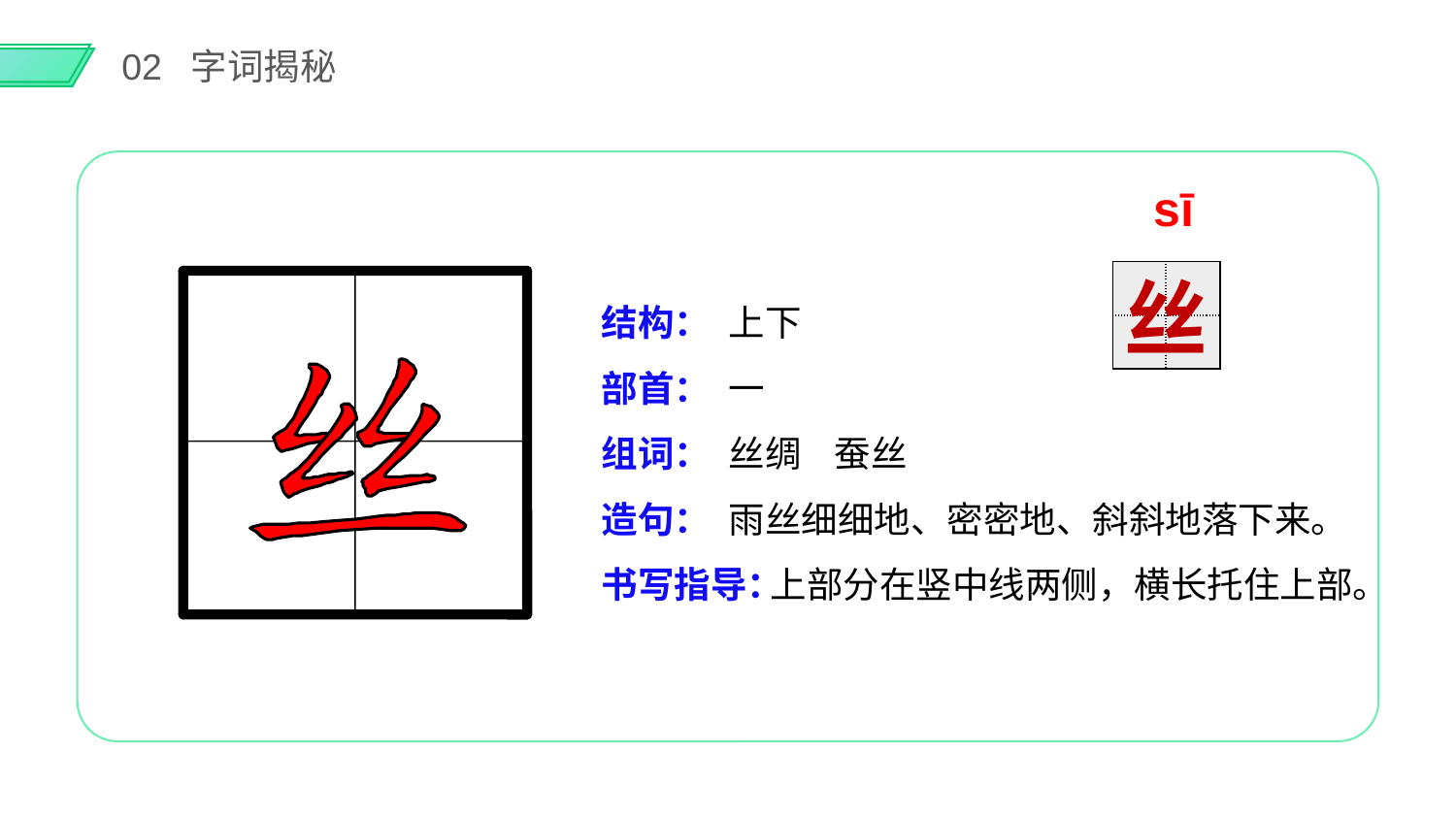

02  字词揭秘
sī
丝
|  |  |
| --- | --- |
|  |  |

结构：
部首：
组词：
造句：
书写指导：
上下
一
丝绸    蚕丝
雨丝细细地、密密地、斜斜地落下来。
    上部分在竖中线两侧，横长托住上部。